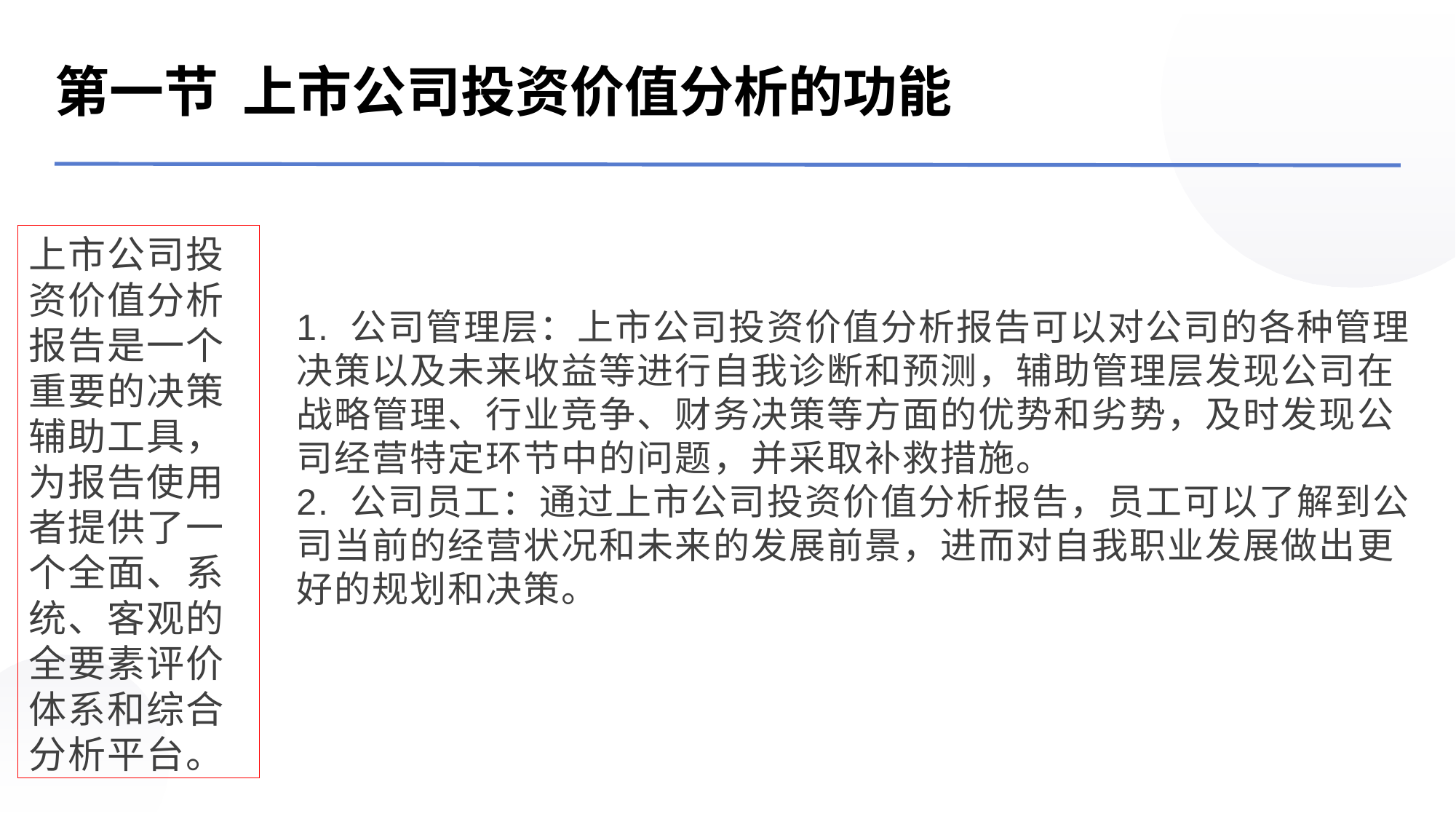

第一节  上市公司投资价值分析的功能
1. 公司管理层：上市公司投资价值分析报告可以对公司的各种管理决策以及未来收益等进行自我诊断和预测，辅助管理层发现公司在战略管理、行业竞争、财务决策等方面的优势和劣势，及时发现公司经营特定环节中的问题，并采取补救措施。
2. 公司员工：通过上市公司投资价值分析报告，员工可以了解到公司当前的经营状况和未来的发展前景，进而对自我职业发展做出更好的规划和决策。

上市公司投资价值分析报告是一个重要的决策辅助工具，为报告使用者提供了一个全面、系统、客观的全要素评价体系和综合分析平台。

5